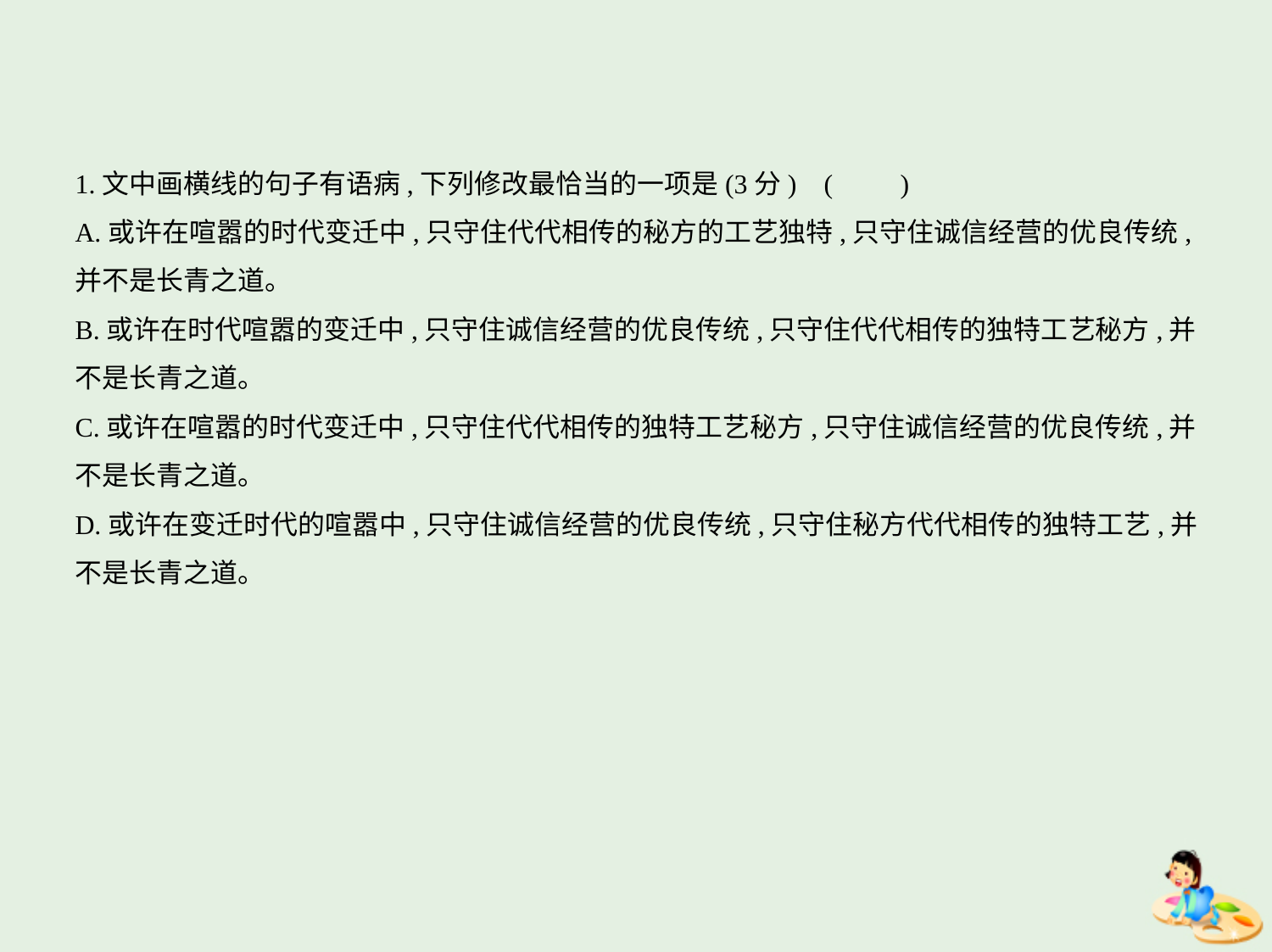

1.文中画横线的句子有语病,下列修改最恰当的一项是(3分) (　　)
A.或许在喧嚣的时代变迁中,只守住代代相传的秘方的工艺独特,只守住诚信经营的优良传统,
并不是长青之道。
B.或许在时代喧嚣的变迁中,只守住诚信经营的优良传统,只守住代代相传的独特工艺秘方,并
不是长青之道。
C.或许在喧嚣的时代变迁中,只守住代代相传的独特工艺秘方,只守住诚信经营的优良传统,并
不是长青之道。
D.或许在变迁时代的喧嚣中,只守住诚信经营的优良传统,只守住秘方代代相传的独特工艺,并
不是长青之道。